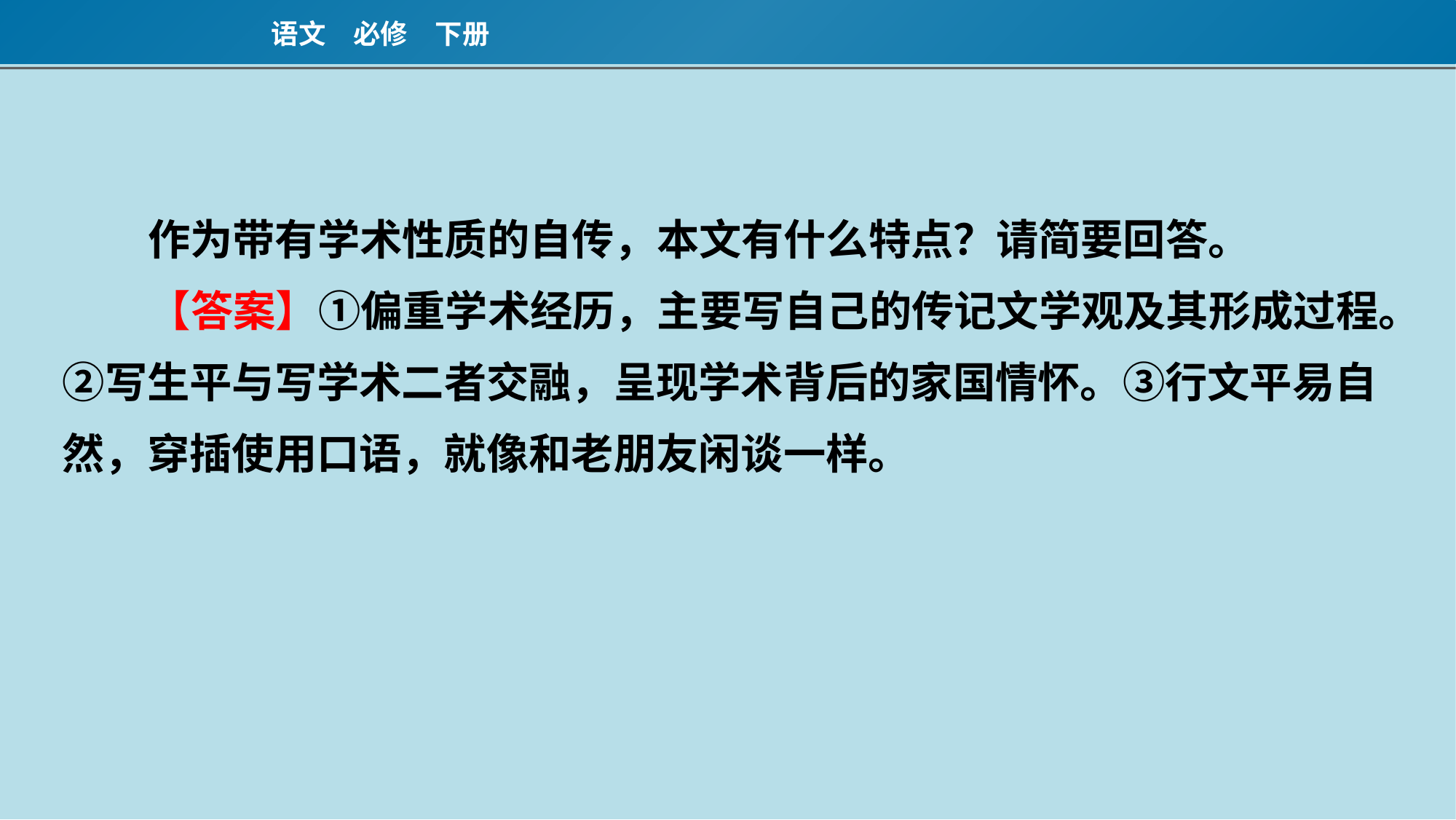

作为带有学术性质的自传，本文有什么特点？请简要回答。
【答案】①偏重学术经历，主要写自己的传记文学观及其形成过程。②写生平与写学术二者交融，呈现学术背后的家国情怀。③行文平易自然，穿插使用口语，就像和老朋友闲谈一样。